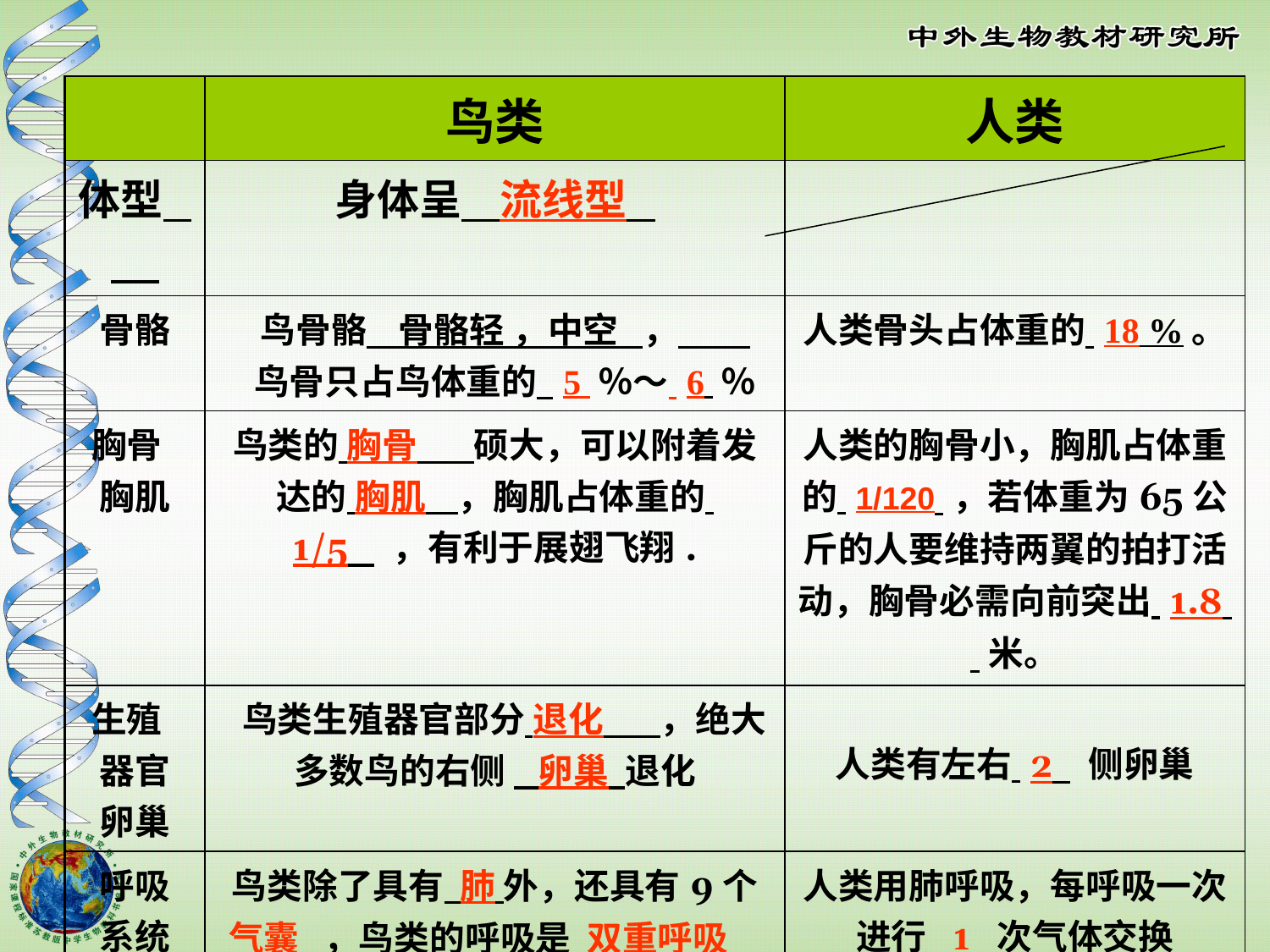

|  | 鸟类 | 人类 |
| --- | --- | --- |
| 体型 | 身体呈 流线型 |  |
| 骨骼 | 鸟骨骼 骨骼轻 ，中空 ， 鸟骨只占鸟体重的 5 ％～ 6 ％ | 人类骨头占体重的 18 %。 |
| 胸骨 胸肌 | 鸟类的 胸骨 硕大，可以附着发达的 胸肌 ，胸肌占体重的 1/5 ，有利于展翅飞翔. | 人类的胸骨小，胸肌占体重的 1/120 ，若体重为65公斤的人要维持两翼的拍打活动，胸骨必需向前突出 1.8 米。 |
| 生殖 器官 卵巢 | 鸟类生殖器官部分 退化 ，绝大多数鸟的右侧 卵巢 退化 | 人类有左右 2 侧卵巢 |
| 呼吸 系统 | 鸟类除了具有 肺 外，还具有9个 气囊 ，鸟类的呼吸是 双重呼吸 ，每呼吸一次，气体在肺部进行 2 次气体交换保证飞行时供应足够的 氧气 。 | 人类用肺呼吸，每呼吸一次进行 1 次气体交换 |